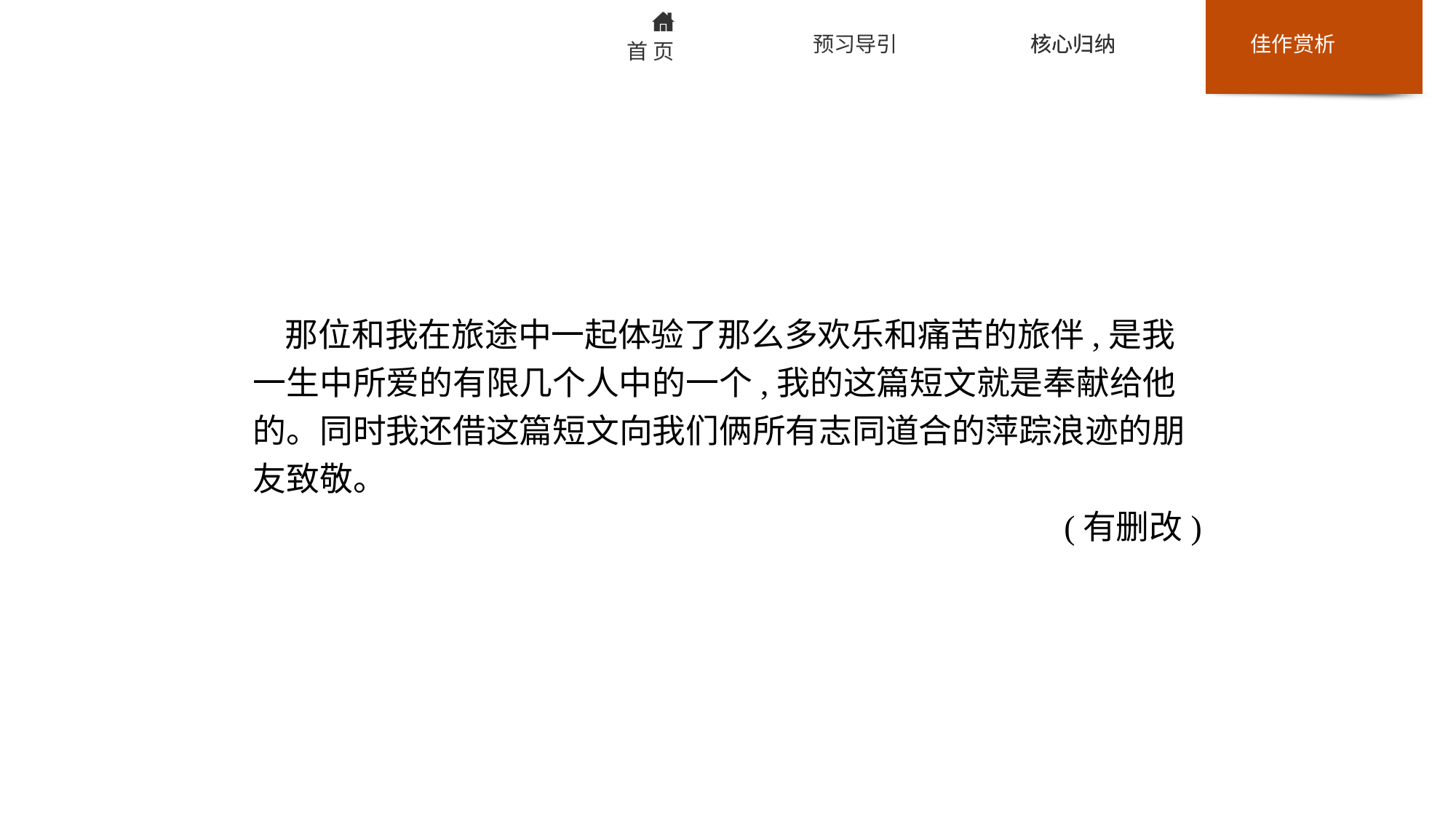

那位和我在旅途中一起体验了那么多欢乐和痛苦的旅伴,是我一生中所爱的有限几个人中的一个,我的这篇短文就是奉献给他的。同时我还借这篇短文向我们俩所有志同道合的萍踪浪迹的朋友致敬。
(有删改)